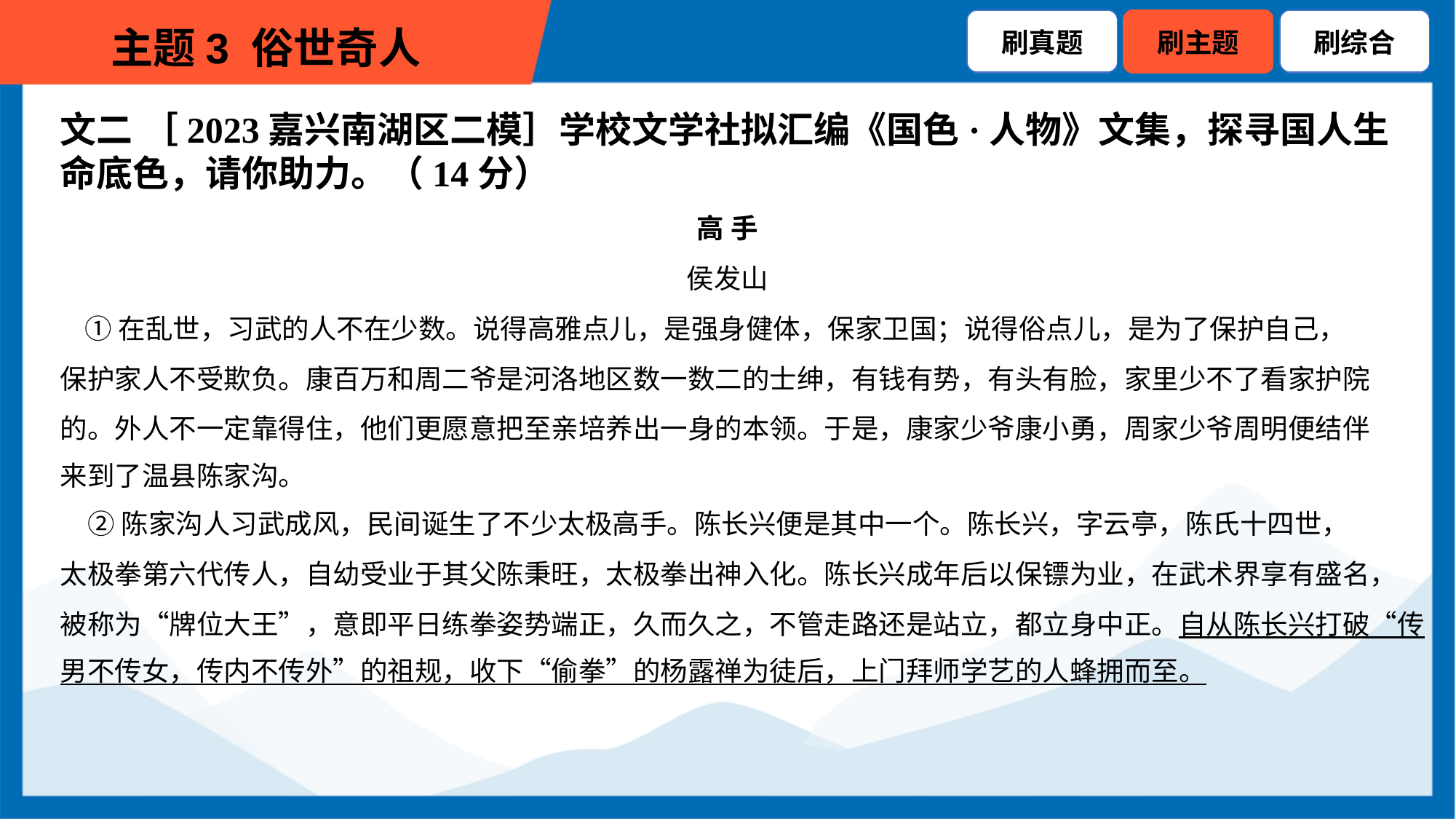

文二 ［2023嘉兴南湖区二模］学校文学社拟汇编《国色·人物》文集，探寻国人生
命底色，请你助力。（14分）
高 手
侯发山
    ①在乱世，习武的人不在少数。说得高雅点儿，是强身健体，保家卫国；说得俗点儿，是为了保护自己，
保护家人不受欺负。康百万和周二爷是河洛地区数一数二的士绅，有钱有势，有头有脸，家里少不了看家护院
的。外人不一定靠得住，他们更愿意把至亲培养出一身的本领。于是，康家少爷康小勇，周家少爷周明便结伴
来到了温县陈家沟。
    ②陈家沟人习武成风，民间诞生了不少太极高手。陈长兴便是其中一个。陈长兴，字云亭，陈氏十四世，
太极拳第六代传人，自幼受业于其父陈秉旺，太极拳出神入化。陈长兴成年后以保镖为业，在武术界享有盛名，
被称为“牌位大王”，意即平日练拳姿势端正，久而久之，不管走路还是站立，都立身中正。自从陈长兴打破“传
男不传女，传内不传外”的祖规，收下“偷拳”的杨露禅为徒后，上门拜师学艺的人蜂拥而至。